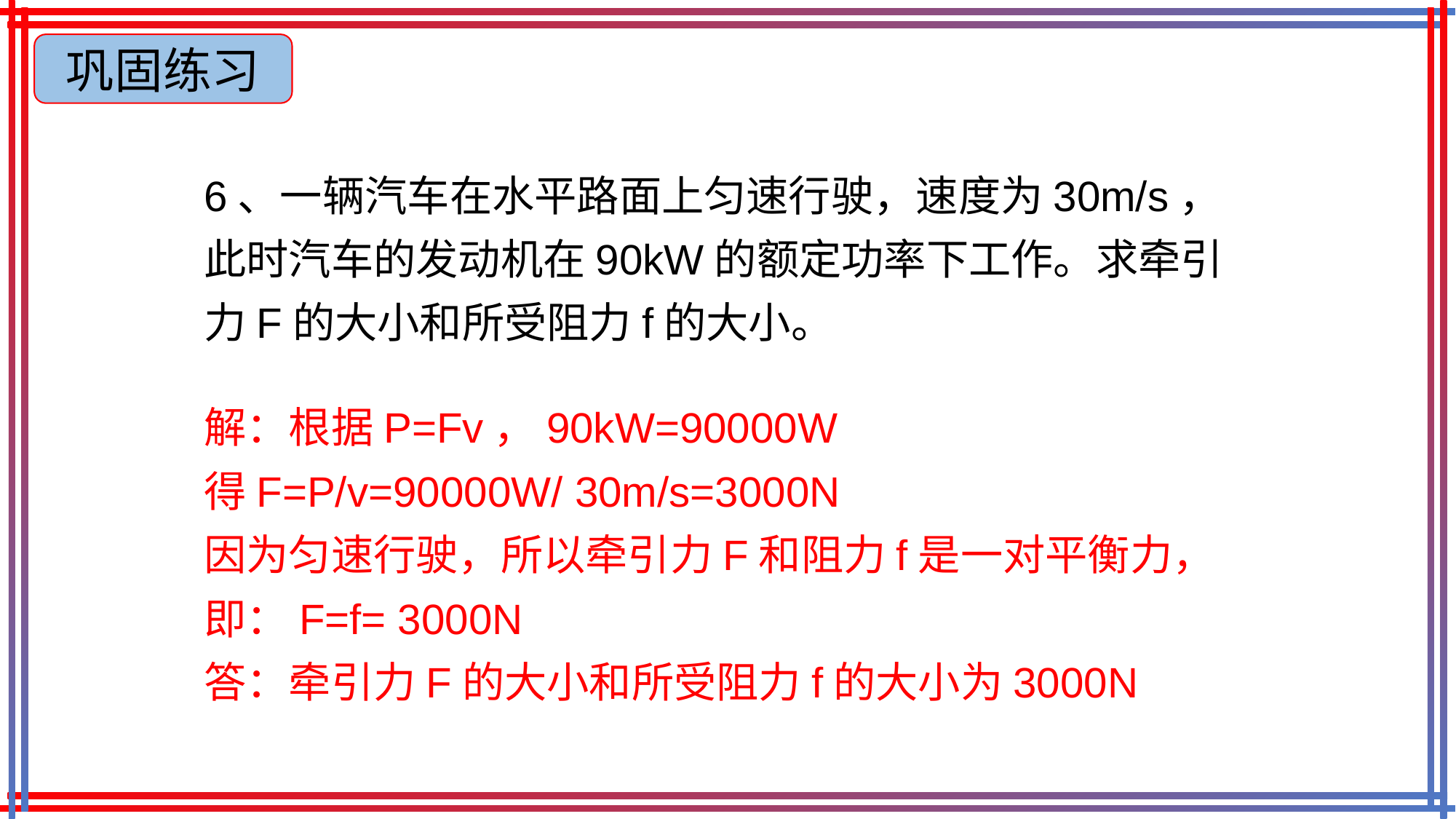

巩固练习
6、一辆汽车在水平路面上匀速行驶，速度为30m/s，此时汽车的发动机在90kW的额定功率下工作。求牵引力F的大小和所受阻力f的大小。
解：根据P=Fv，90kW=90000W
得F=P/v=90000W/ 30m/s=3000N
因为匀速行驶，所以牵引力F和阻力f是一对平衡力，
即：F=f= 3000N
答：牵引力F的大小和所受阻力f的大小为3000N